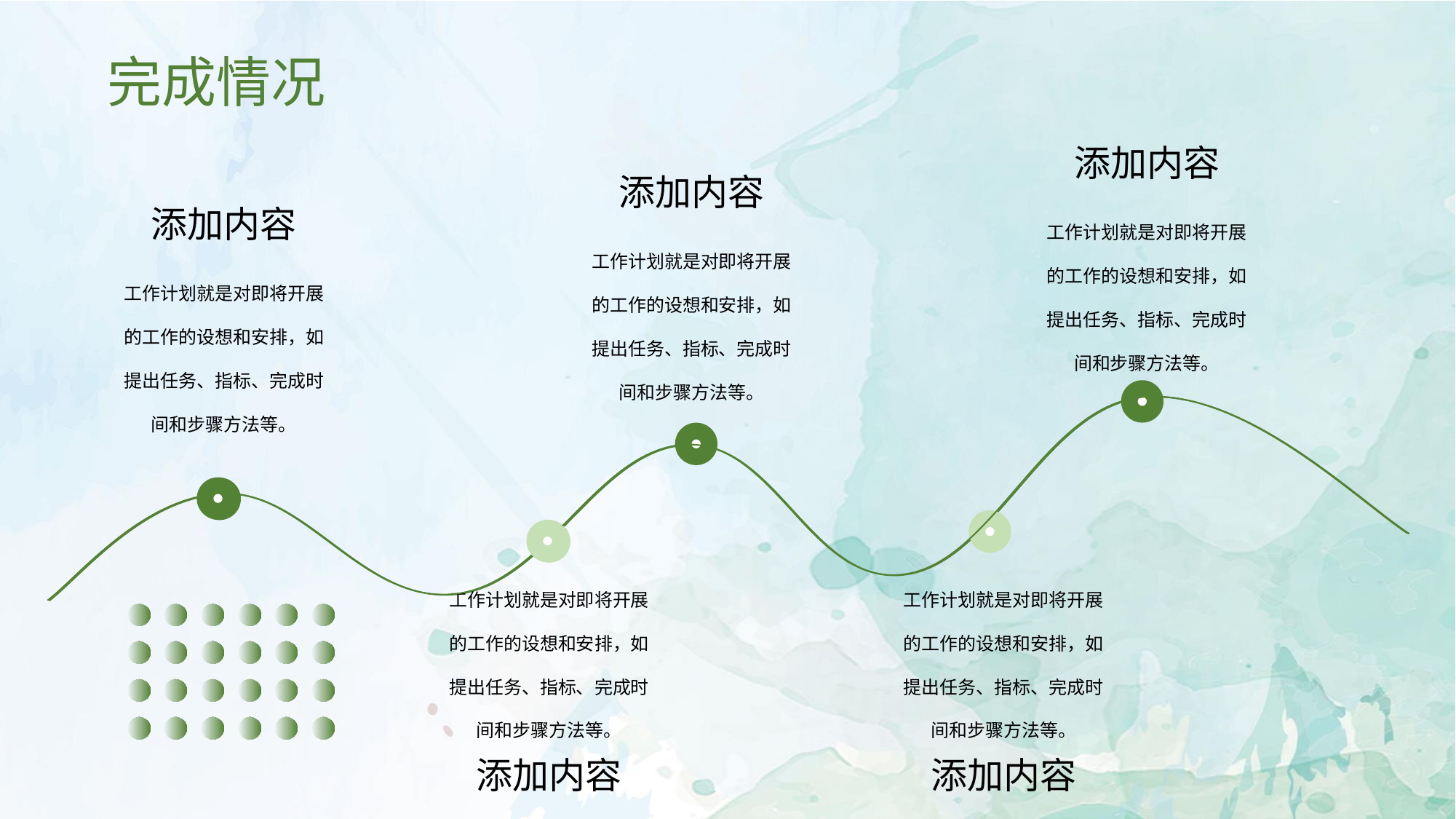

完成情况
添加内容
工作计划就是对即将开展的工作的设想和安排，如提出任务、指标、完成时间和步骤方法等。
添加内容
工作计划就是对即将开展的工作的设想和安排，如提出任务、指标、完成时间和步骤方法等。
添加内容
工作计划就是对即将开展的工作的设想和安排，如提出任务、指标、完成时间和步骤方法等。

工作计划就是对即将开展的工作的设想和安排，如提出任务、指标、完成时间和步骤方法等。
添加内容
工作计划就是对即将开展的工作的设想和安排，如提出任务、指标、完成时间和步骤方法等。
添加内容